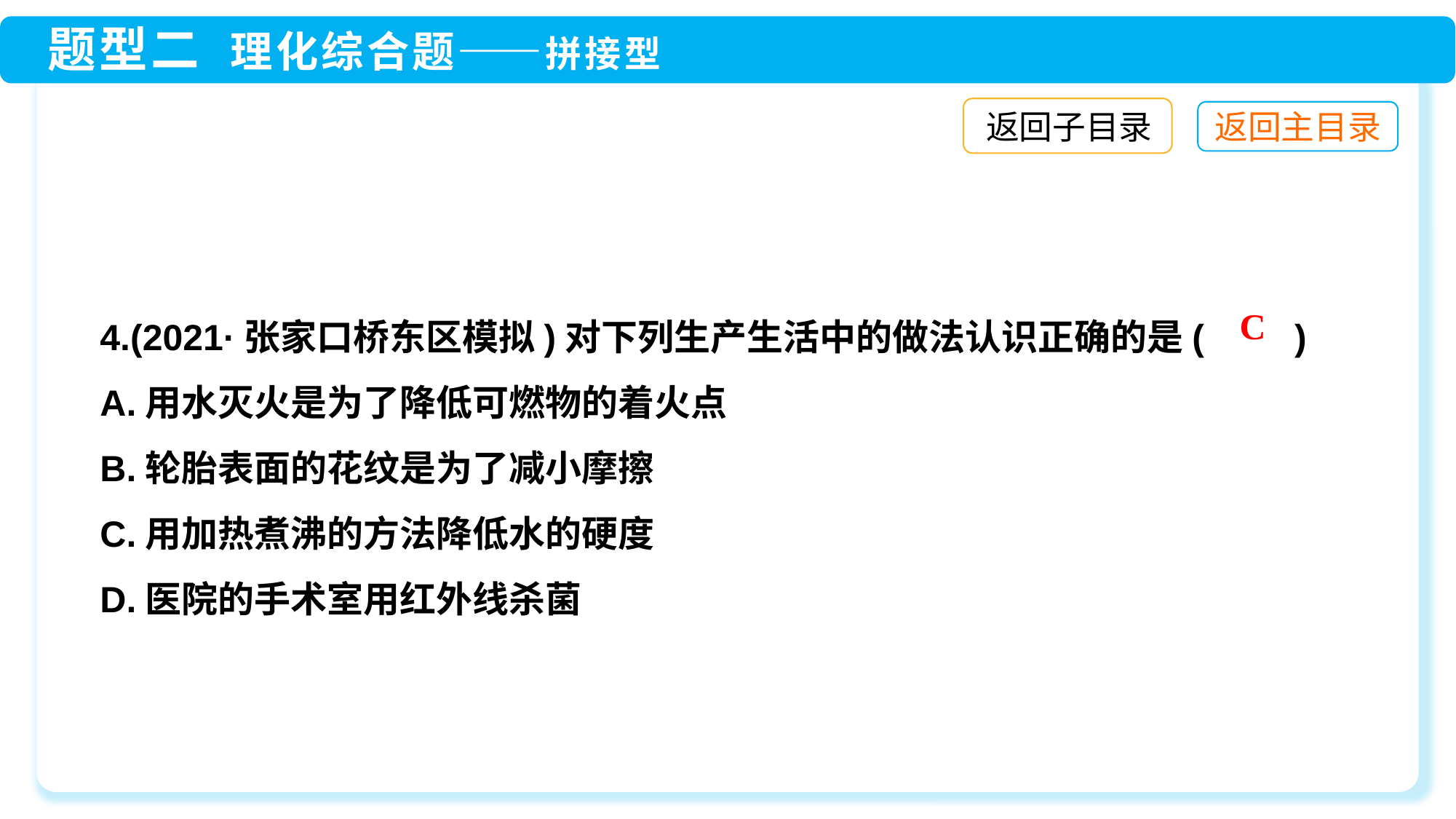

返回子目录
4.(2021·张家口桥东区模拟)对下列生产生活中的做法认识正确的是(　　)
A.用水灭火是为了降低可燃物的着火点
B.轮胎表面的花纹是为了减小摩擦
C.用加热煮沸的方法降低水的硬度
D.医院的手术室用红外线杀菌
C